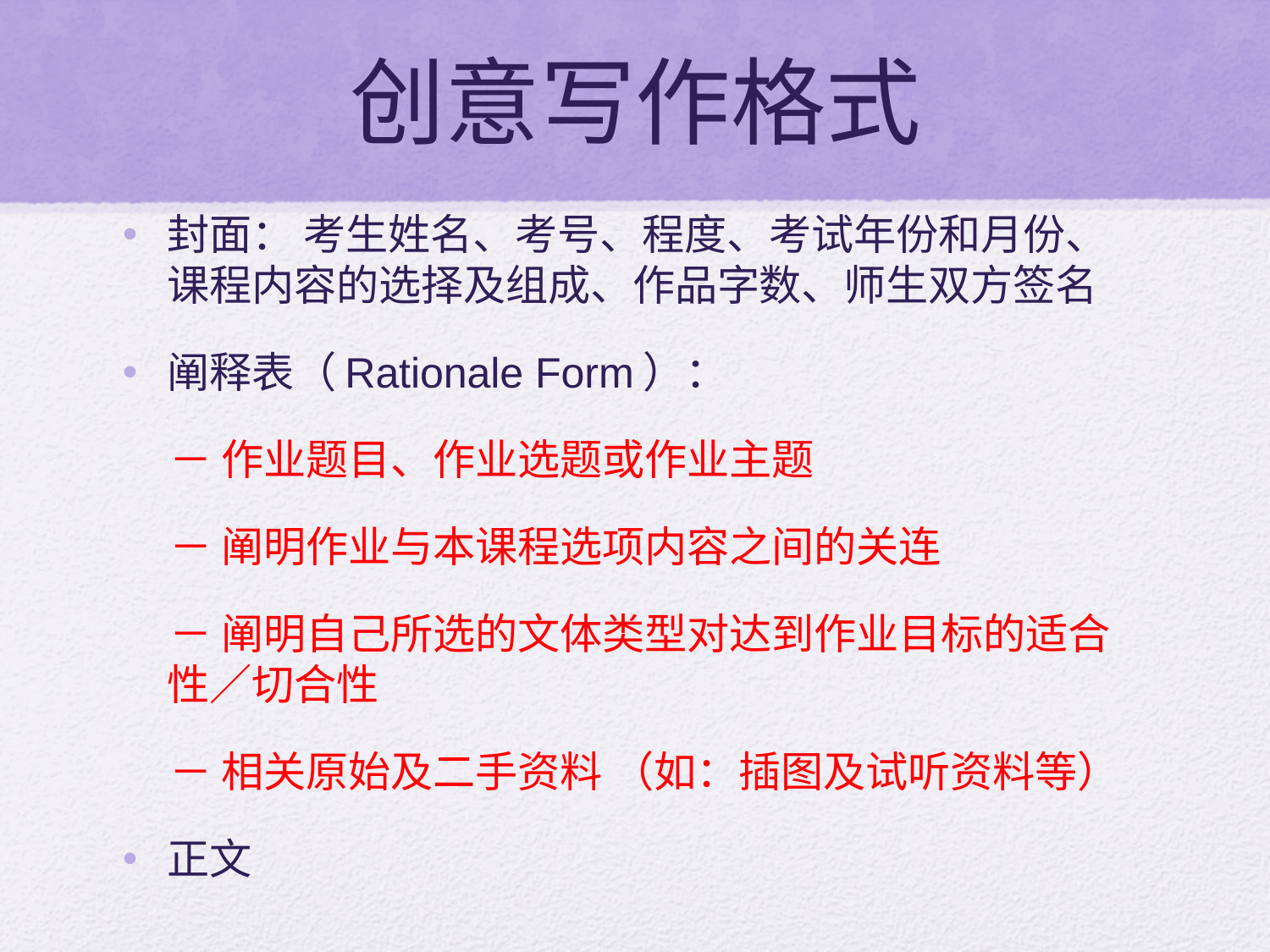

# 创意写作格式
封面： 考生姓名、考号、程度、考试年份和月份、课程内容的选择及组成、作品字数、师生双方签名
阐释表（Rationale Form）：
    － 作业题目、作业选题或作业主题
    － 阐明作业与本课程选项内容之间的关连
    － 阐明自己所选的文体类型对达到作业目标的适合性／切合性
    － 相关原始及二手资料 （如：插图及试听资料等）
正文